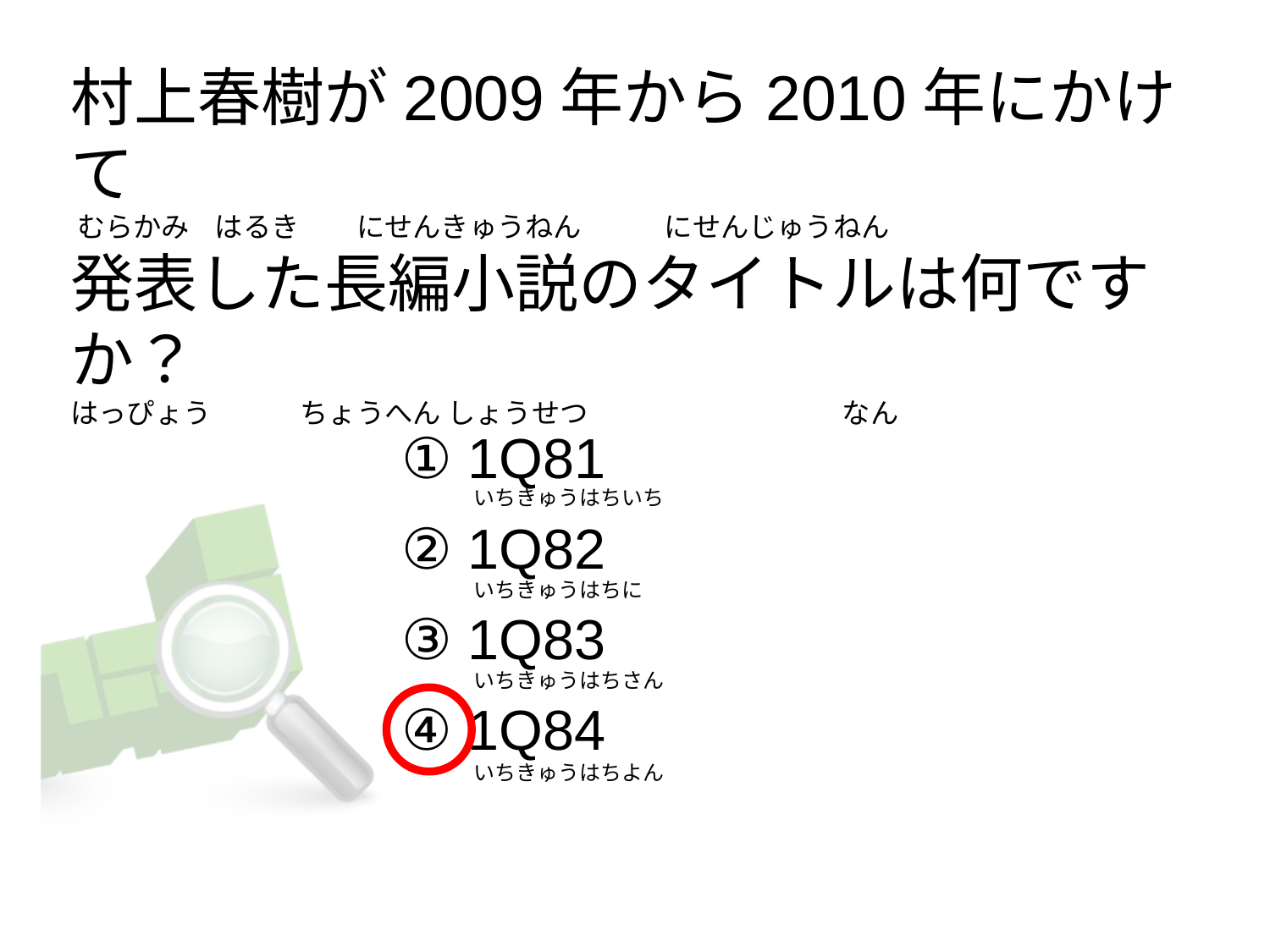

# 村上春樹が2009年から2010年にかけて  むらかみ    はるき         にせんきゅうねん             にせんじゅうねん 発表した長編小説のタイトルは何ですか？ はっぴょう              ちょうへん しょうせつ                                        なん
① 1Q81
② 1Q82
③ 1Q83
④ 1Q84
いちきゅうはちいち
いちきゅうはちに
いちきゅうはちさん

いちきゅうはちよん